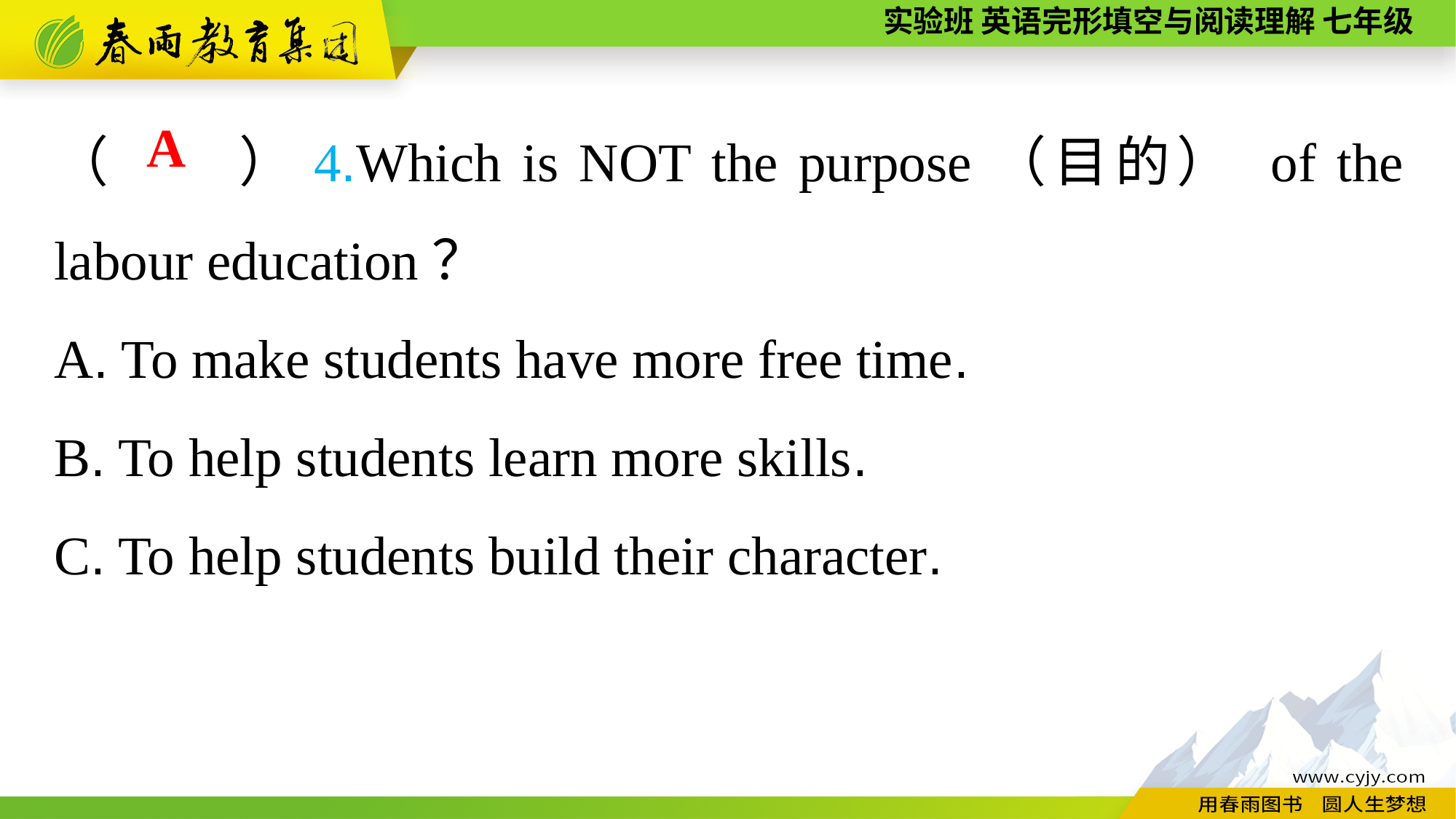

（　　）4.Which is NOT the purpose（目的） of the labour education？
A. To make students have more free time.
B. To help students learn more skills.
C. To help students build their character.
A